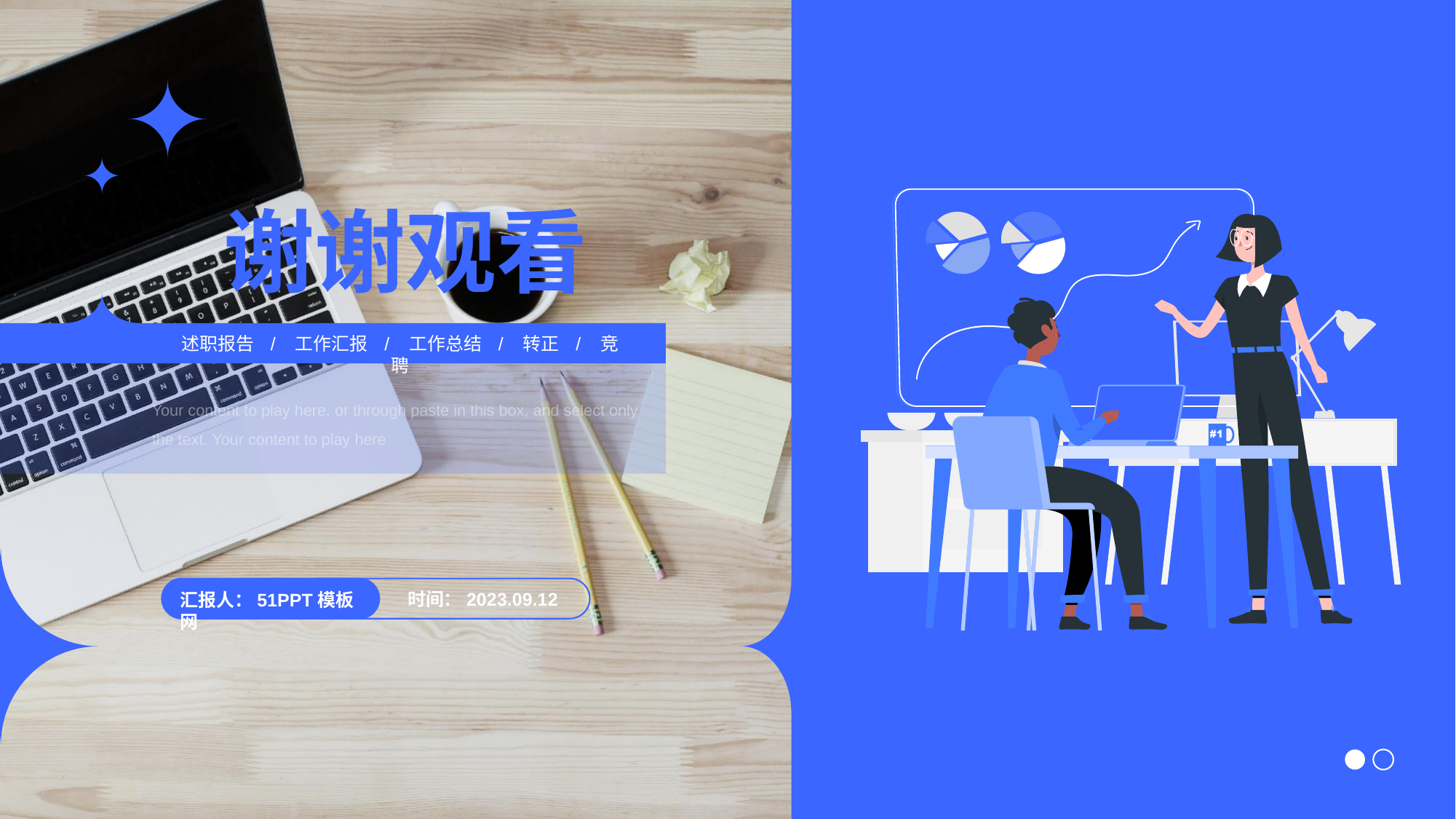

谢谢观看

述职报告   /   工作汇报   /   工作总结   /   转正   /   竞聘

Your content to play here, or through paste in this box, and select only the text. Your content to play here

时间：2023.09.12
汇报人：51PPT模板网